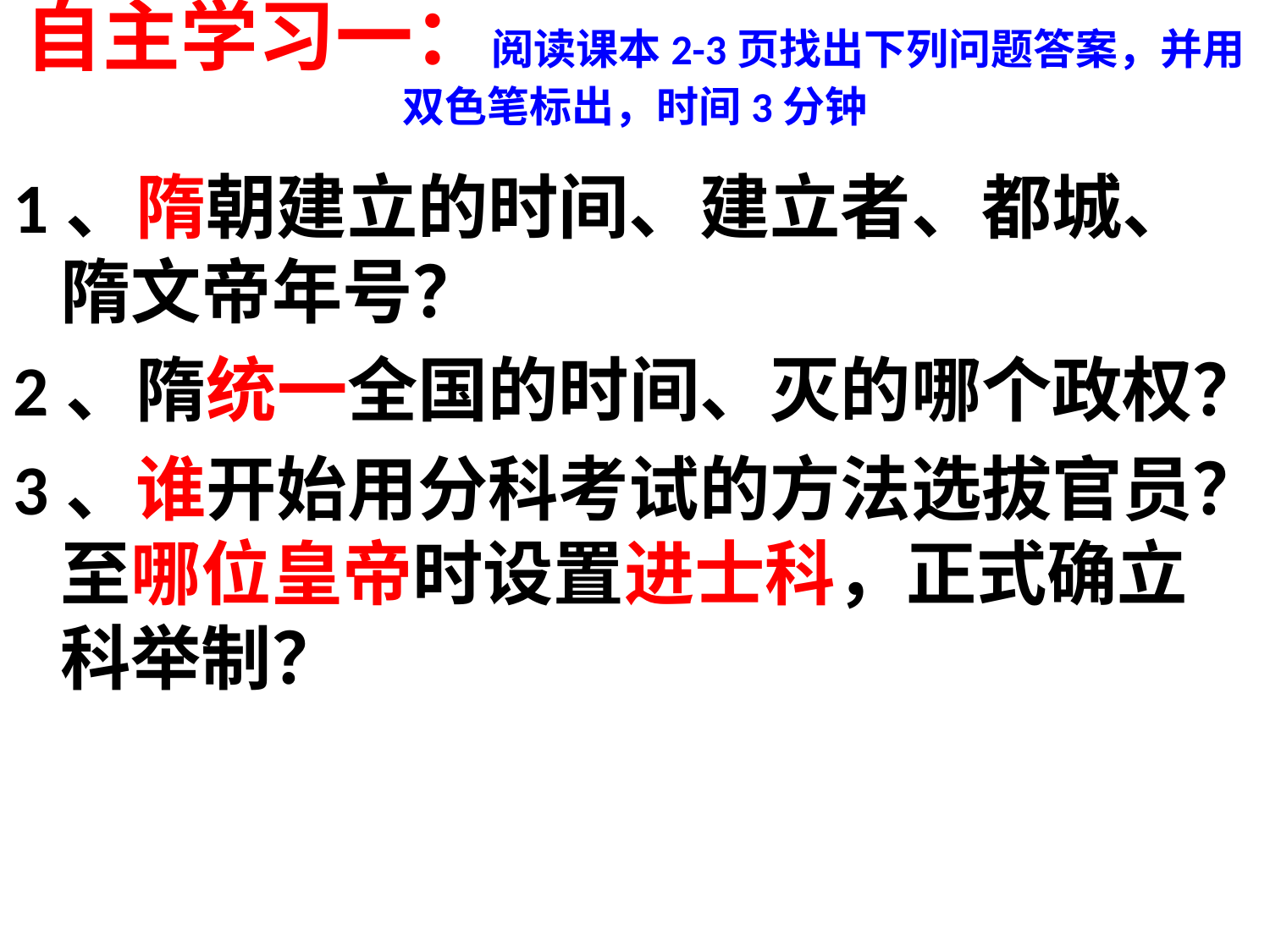

# 自主学习一：阅读课本2-3页找出下列问题答案，并用双色笔标出，时间3分钟
1、隋朝建立的时间、建立者、都城、隋文帝年号？
2、隋统一全国的时间、灭的哪个政权？
3、谁开始用分科考试的方法选拔官员？至哪位皇帝时设置进士科，正式确立科举制？